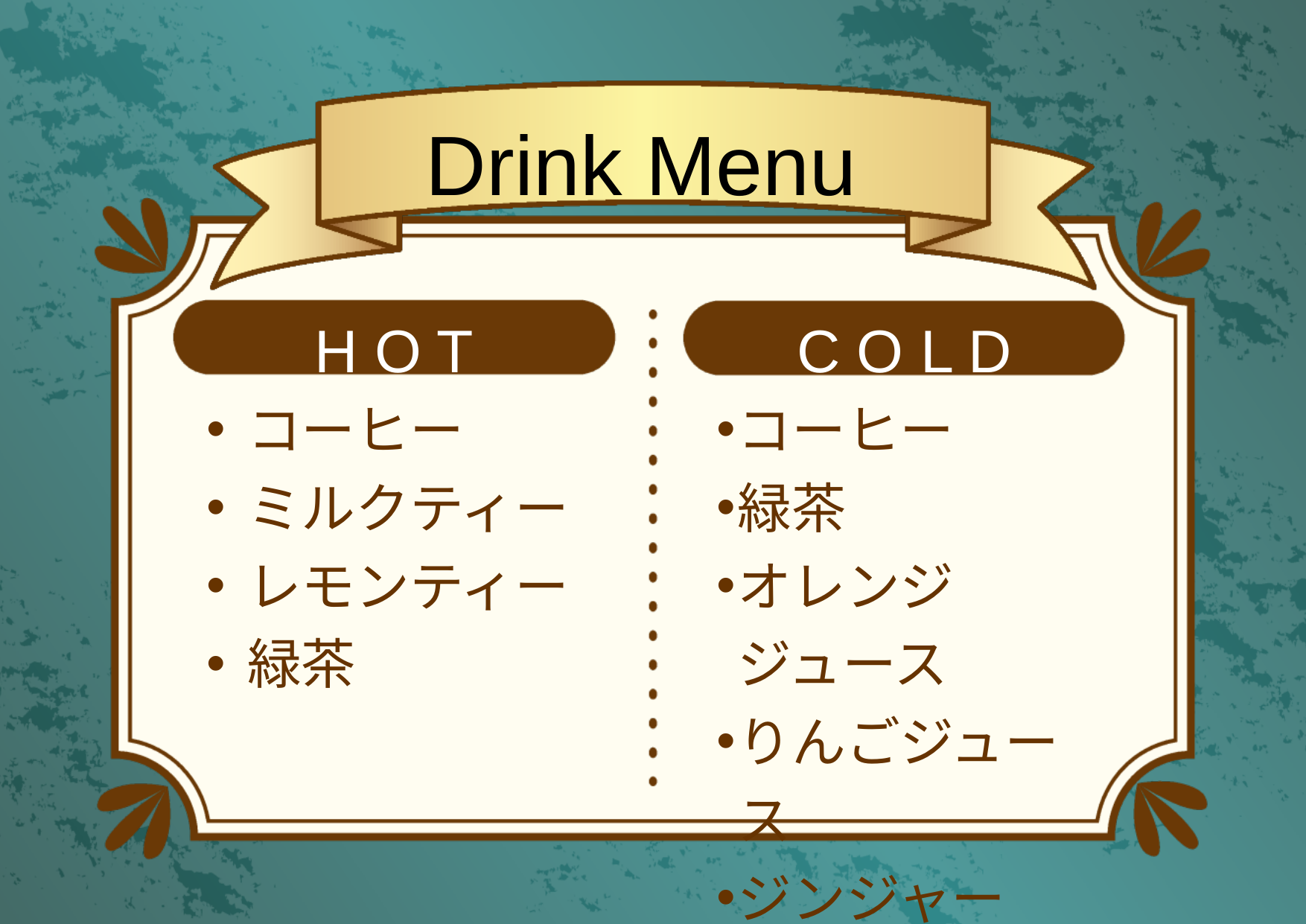

Drink Menu
H O T
C O L D
コーヒー
ミルクティー
レモンティー
緑茶
コーヒー
緑茶
オレンジジュース
りんごジュース
ジンジャーエール